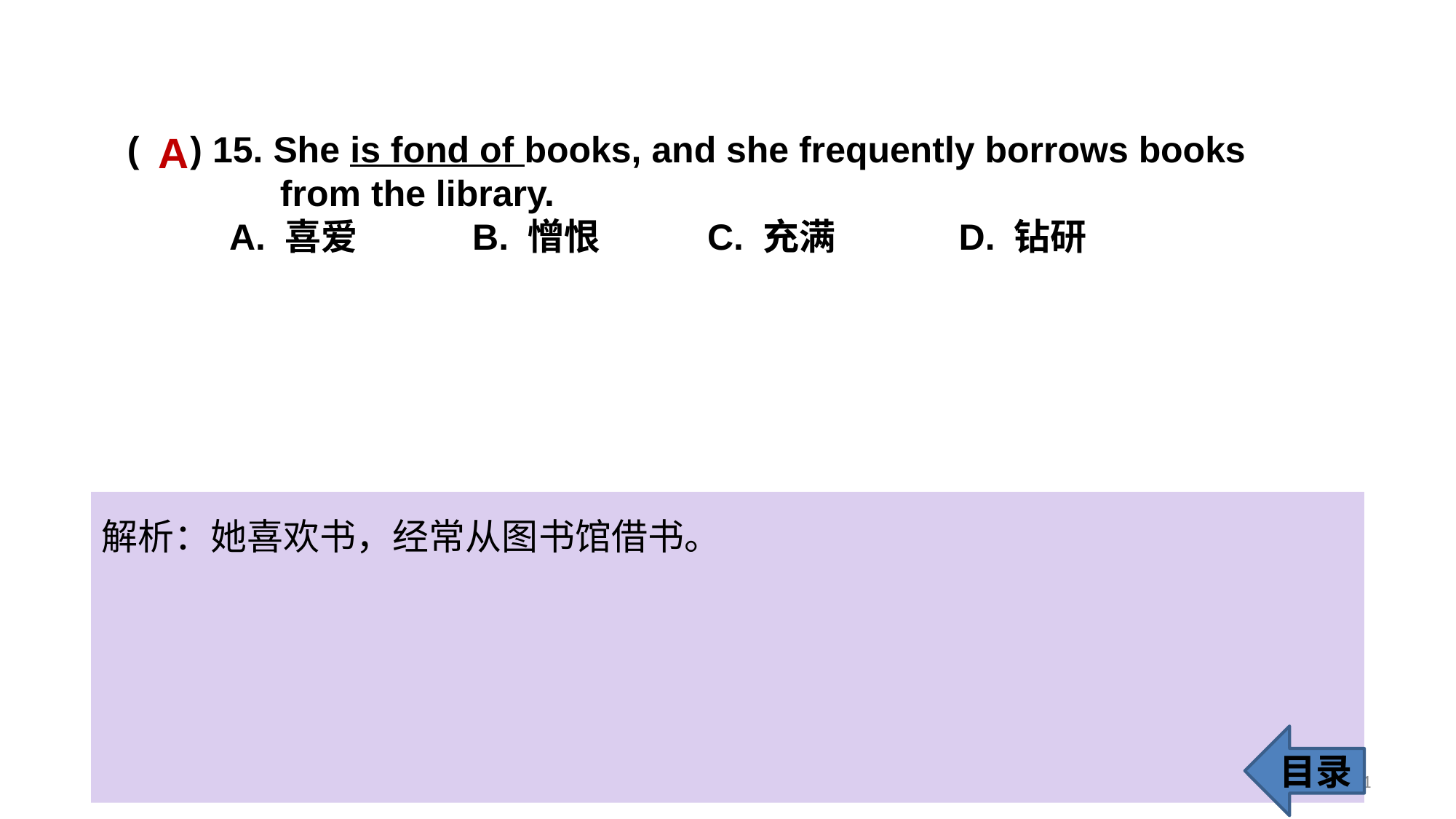

A
(     ) 15. She is fond of books, and she frequently borrows books
               from the library.
          A. 喜爱             B. 憎恨            C. 充满              D. 钻研

解析：她喜欢书，经常从图书馆借书。
目录
21